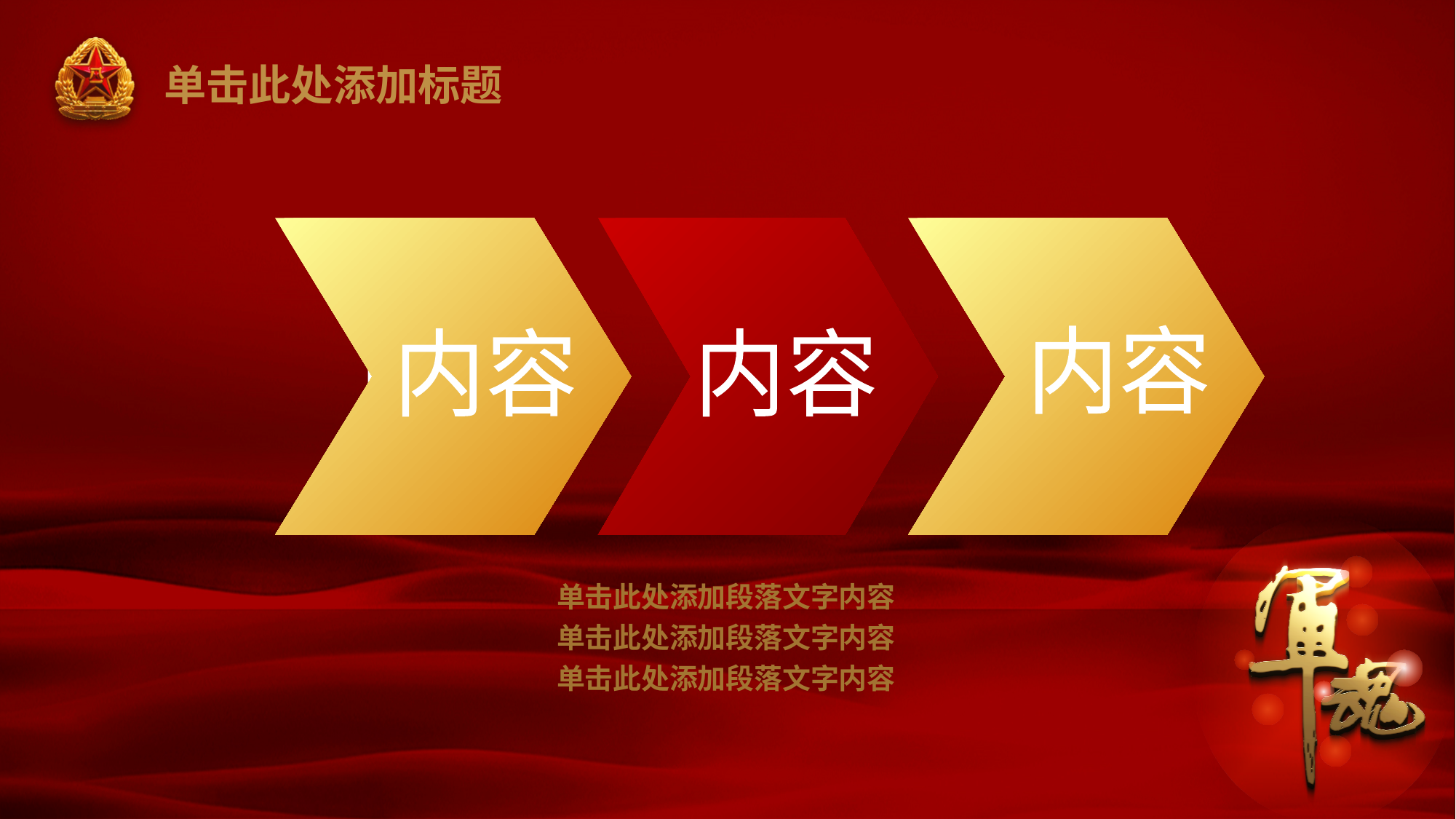

# 单击此处添加标题

内容
内容

内容

内容
单击此处添加段落文字内容
单击此处添加段落文字内容
单击此处添加段落文字内容